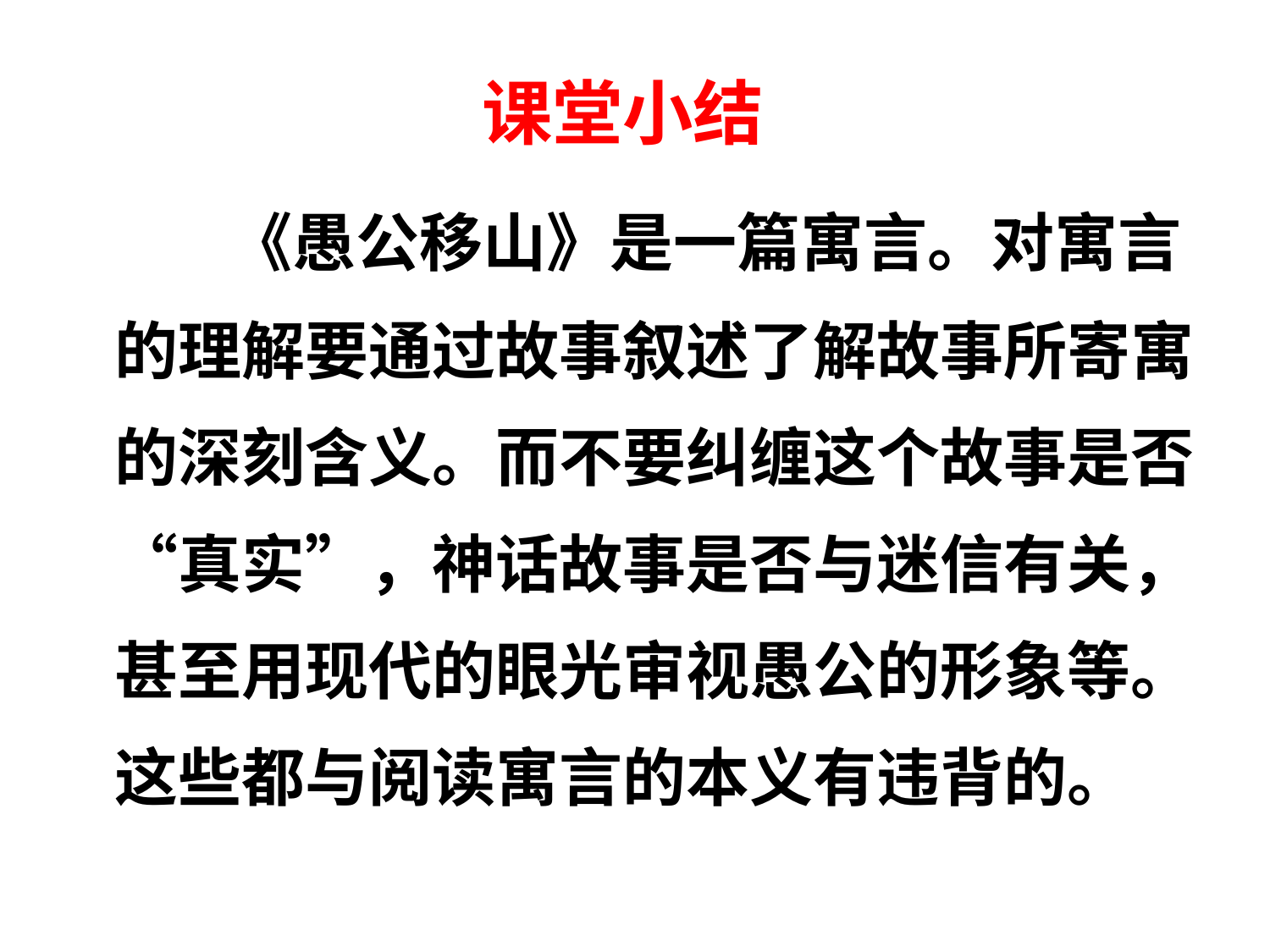

# 课堂小结
         《愚公移山》是一篇寓言。对寓言的理解要通过故事叙述了解故事所寄寓的深刻含义。而不要纠缠这个故事是否“真实”，神话故事是否与迷信有关，甚至用现代的眼光审视愚公的形象等。这些都与阅读寓言的本义有违背的。